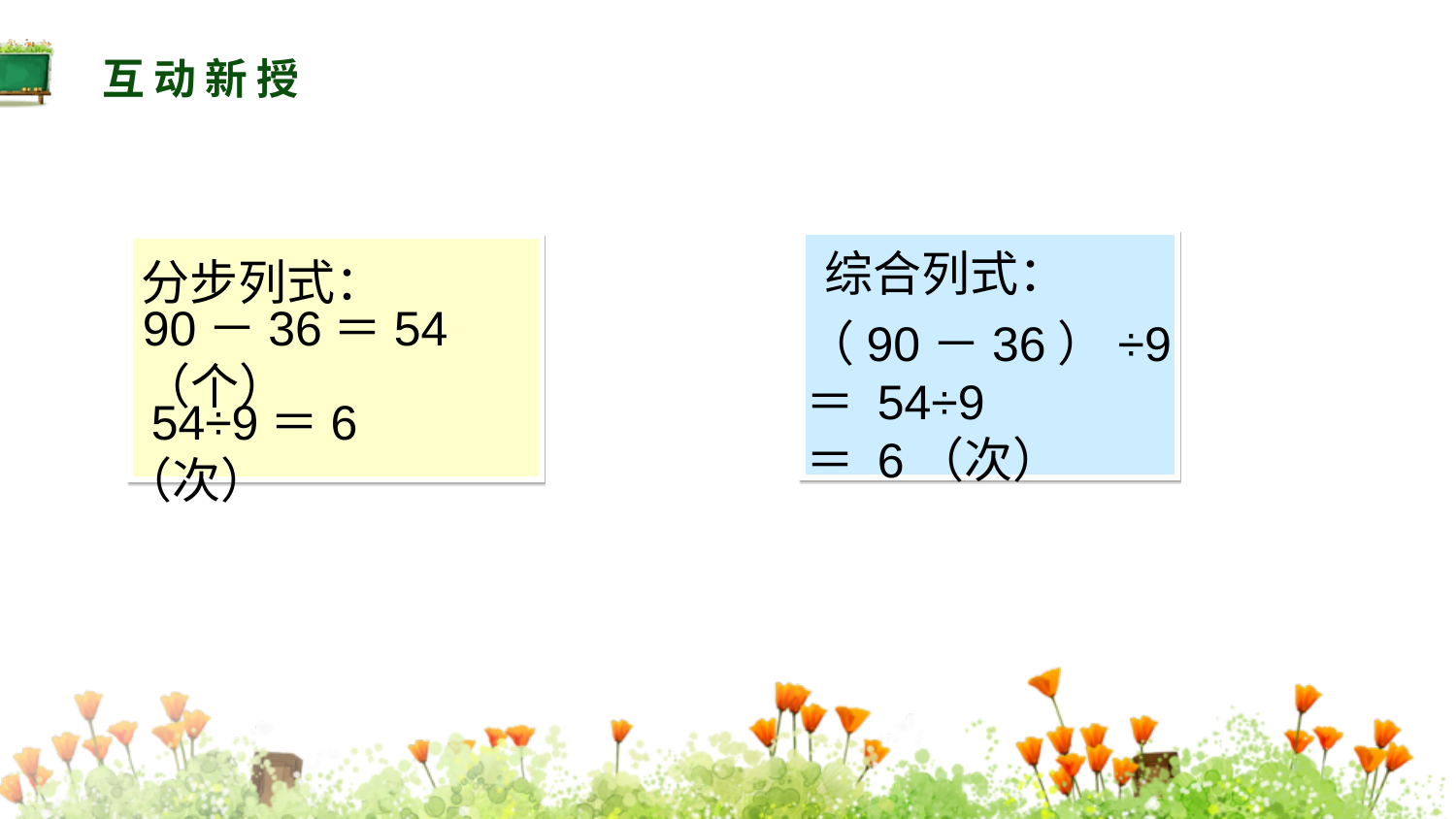

互动新授

综合列式：
（90－36）÷9
＝ 54÷9
＝ 6（次）

分步列式：
90－36＝54（个）
  54÷9＝6（次）